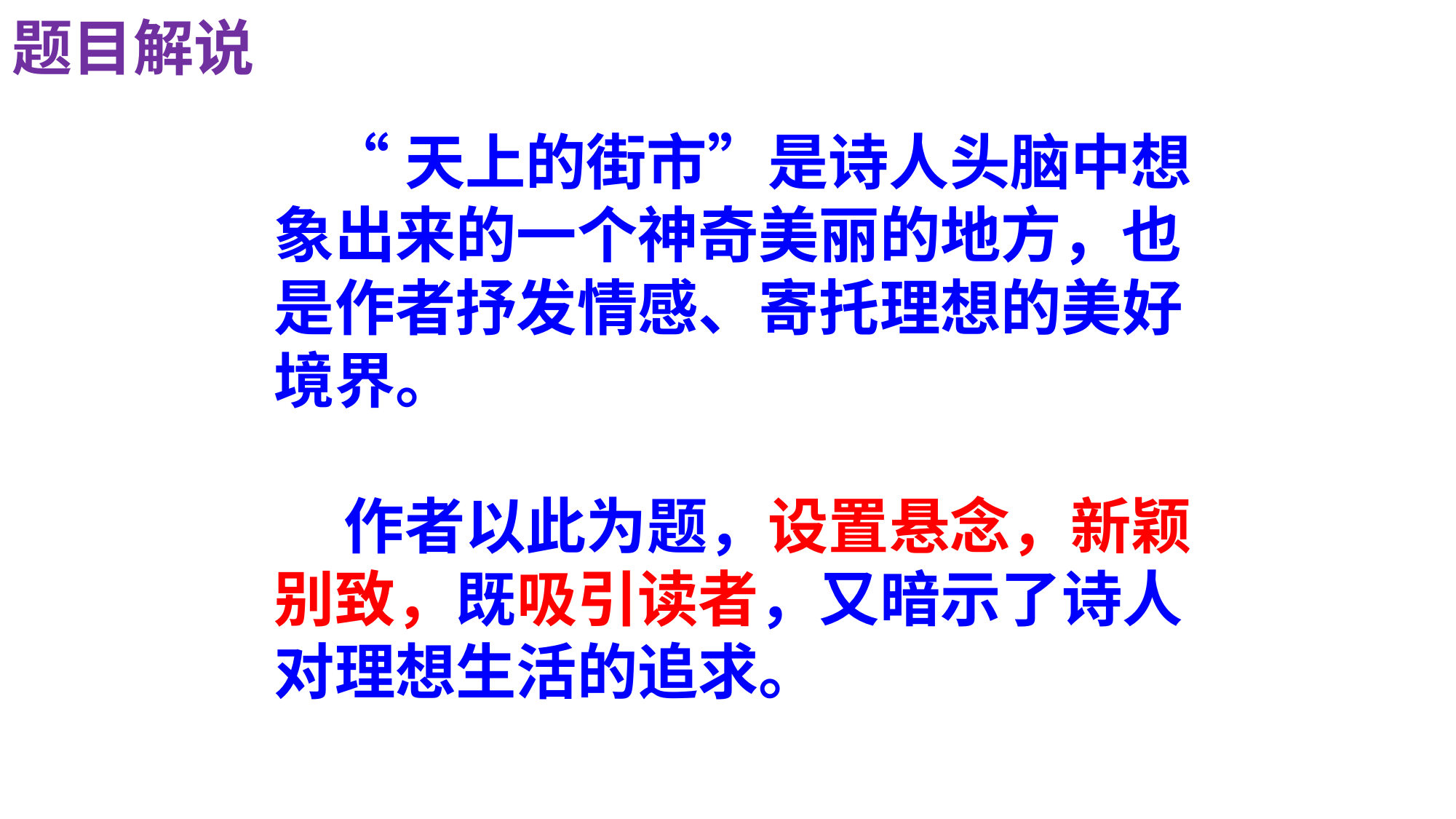

题目解说
    “天上的街市”是诗人头脑中想象出来的一个神奇美丽的地方，也是作者抒发情感、寄托理想的美好境界。

    作者以此为题，设置悬念，新颖别致，既吸引读者，又暗示了诗人对理想生活的追求。